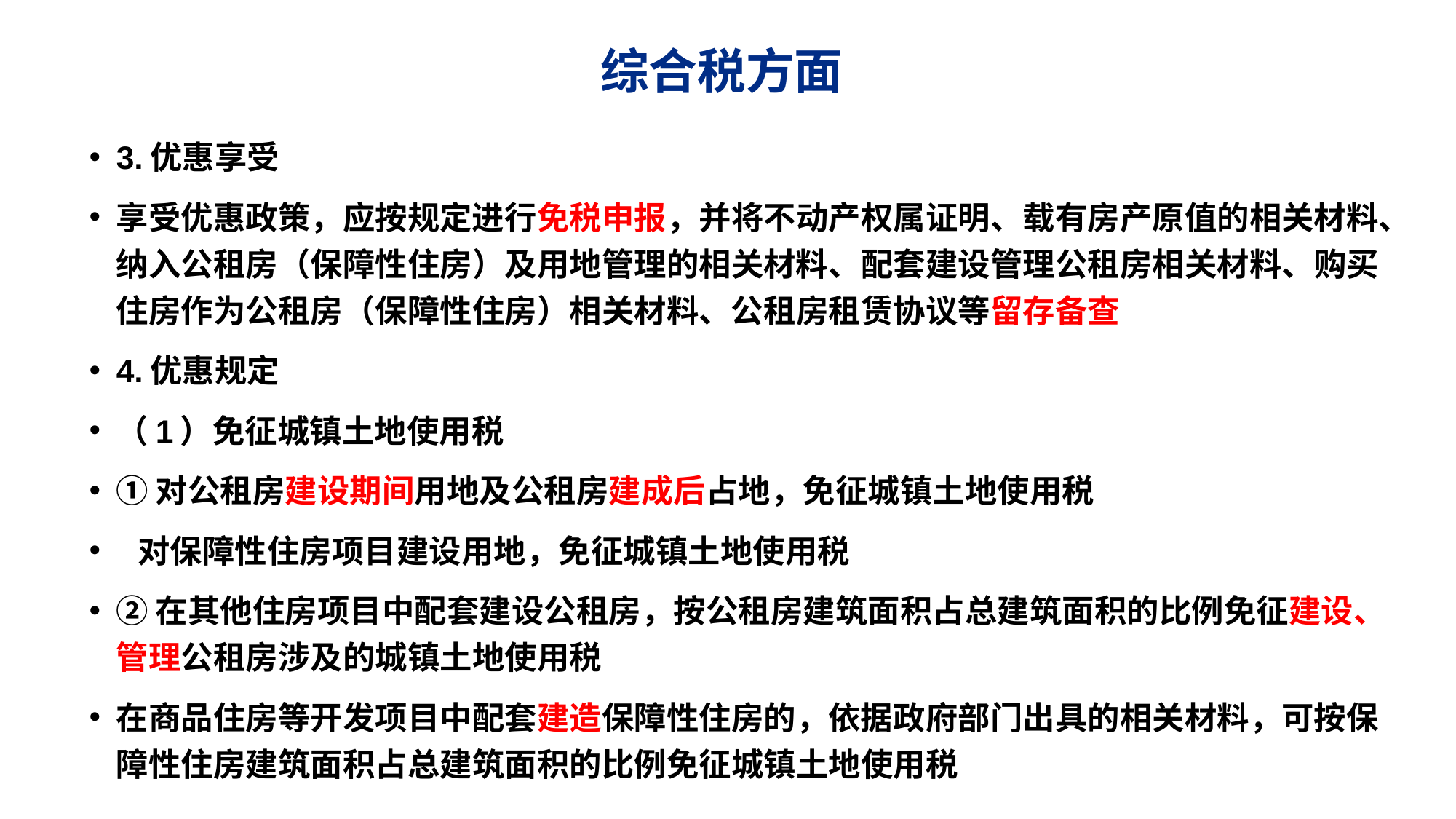

# 综合税方面
3.优惠享受
享受优惠政策，应按规定进行免税申报，并将不动产权属证明、载有房产原值的相关材料、纳入公租房（保障性住房）及用地管理的相关材料、配套建设管理公租房相关材料、购买住房作为公租房（保障性住房）相关材料、公租房租赁协议等留存备查
4.优惠规定
（1）免征城镇土地使用税
①对公租房建设期间用地及公租房建成后占地，免征城镇土地使用税
  对保障性住房项目建设用地，免征城镇土地使用税
②在其他住房项目中配套建设公租房，按公租房建筑面积占总建筑面积的比例免征建设、管理公租房涉及的城镇土地使用税
在商品住房等开发项目中配套建造保障性住房的，依据政府部门出具的相关材料，可按保障性住房建筑面积占总建筑面积的比例免征城镇土地使用税